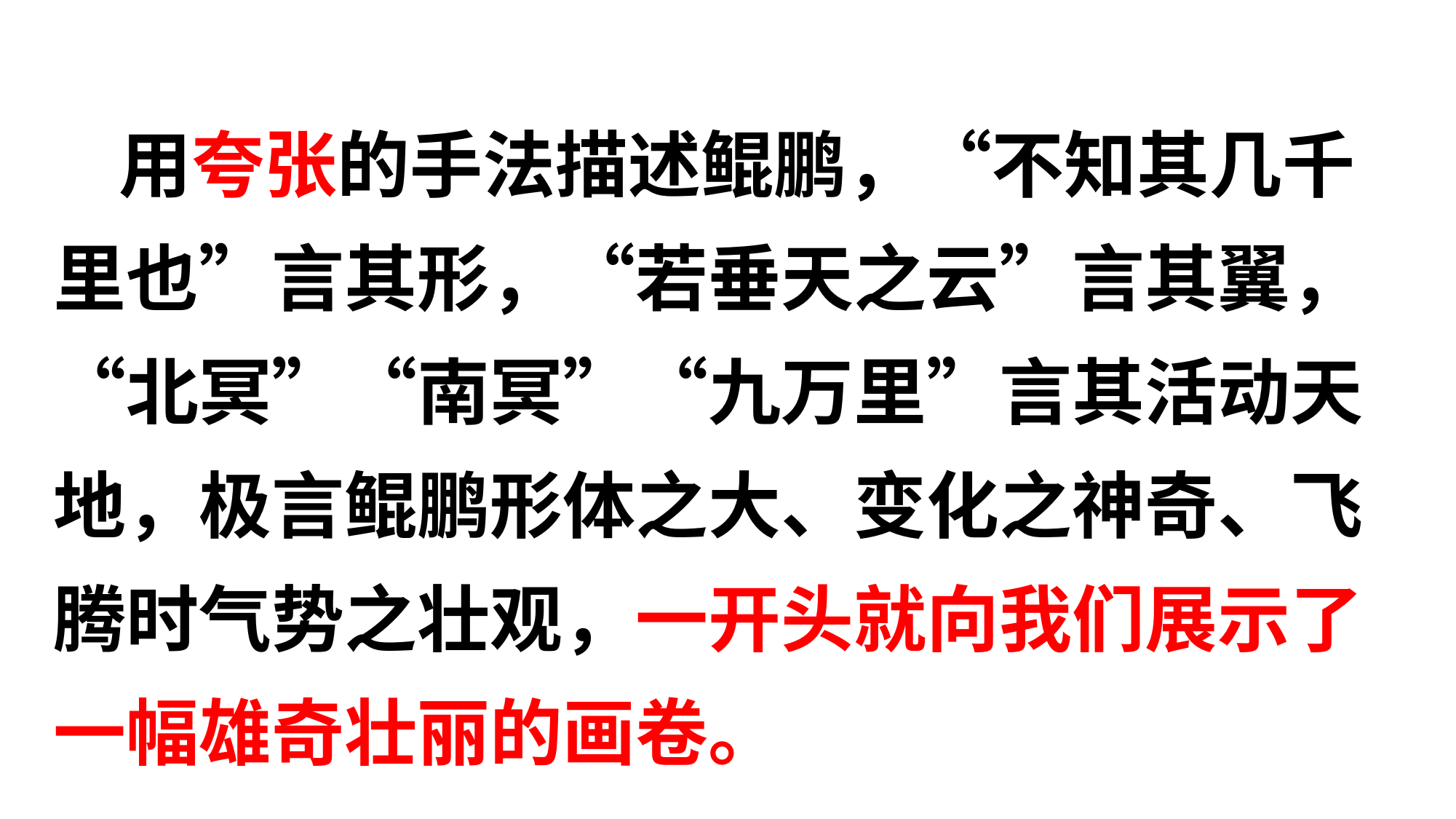

用夸张的手法描述鲲鹏，“不知其几千里也”言其形，“若垂天之云”言其翼，“北冥”“南冥”“九万里”言其活动天地，极言鲲鹏形体之大、变化之神奇、飞腾时气势之壮观，一开头就向我们展示了一幅雄奇壮丽的画卷。